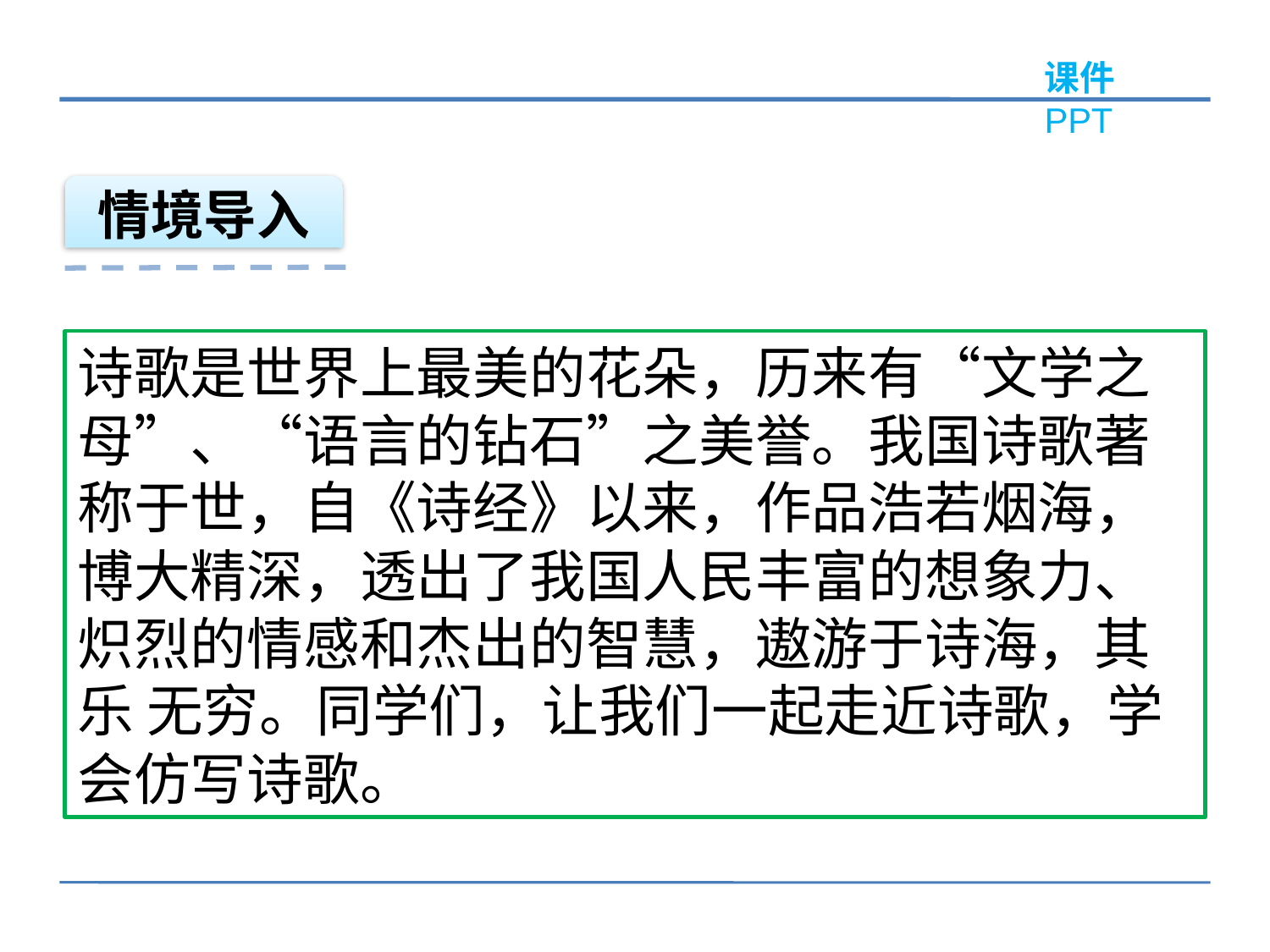

情境导入
诗歌是世界上最美的花朵，历来有“文学之母”、“语言的钻石”之美誉。我国诗歌著称于世，自《诗经》以来，作品浩若烟海，博大精深，透出了我国人民丰富的想象力、炽烈的情感和杰出的智慧，遨游于诗海，其乐 无穷。同学们，让我们一起走近诗歌，学会仿写诗歌。